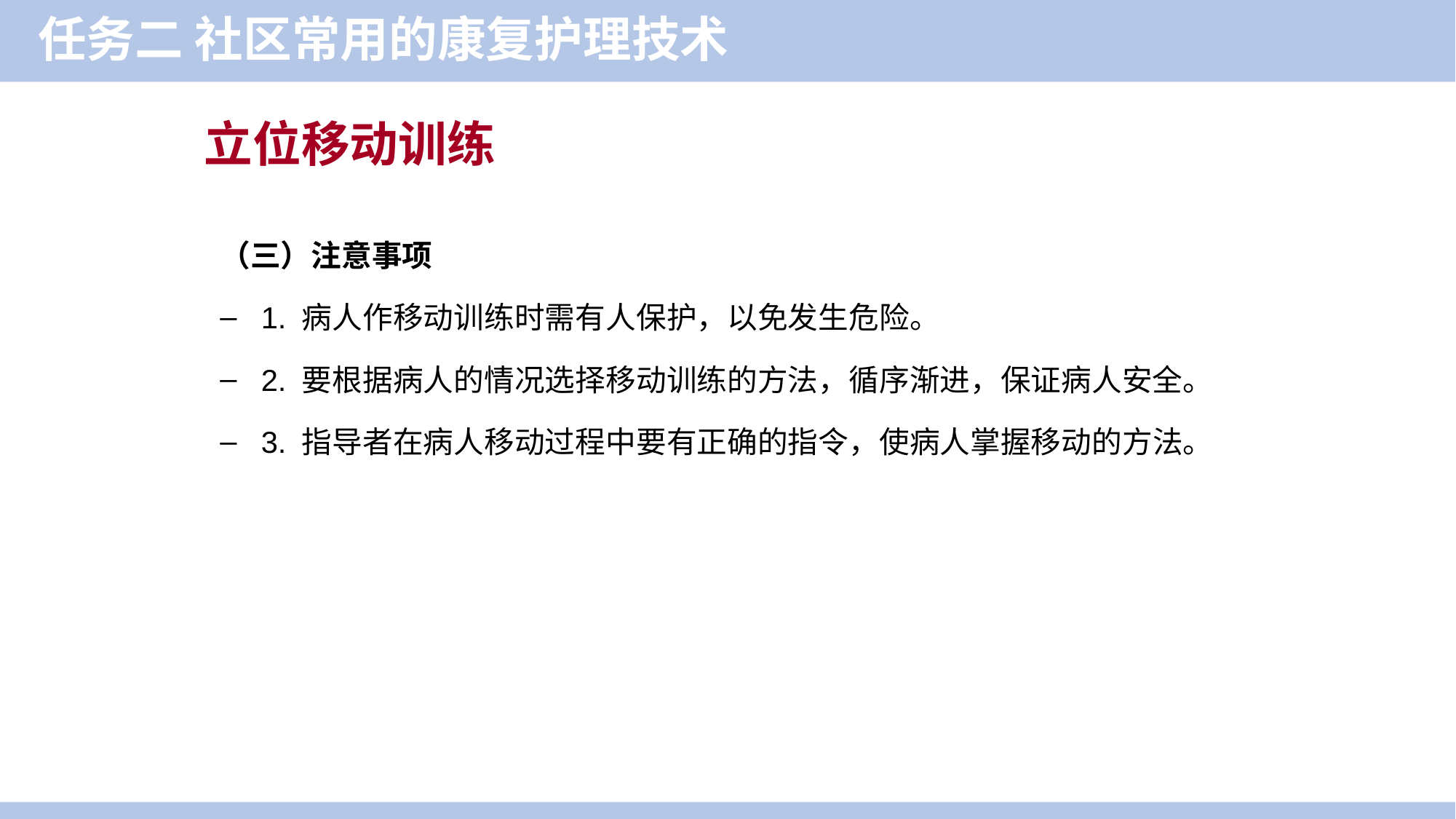

任务二 社区常用的康复护理技术
立位移动训练
（三）注意事项
1. 病人作移动训练时需有人保护，以免发生危险。
2. 要根据病人的情况选择移动训练的方法，循序渐进，保证病人安全。
3. 指导者在病人移动过程中要有正确的指令，使病人掌握移动的方法。